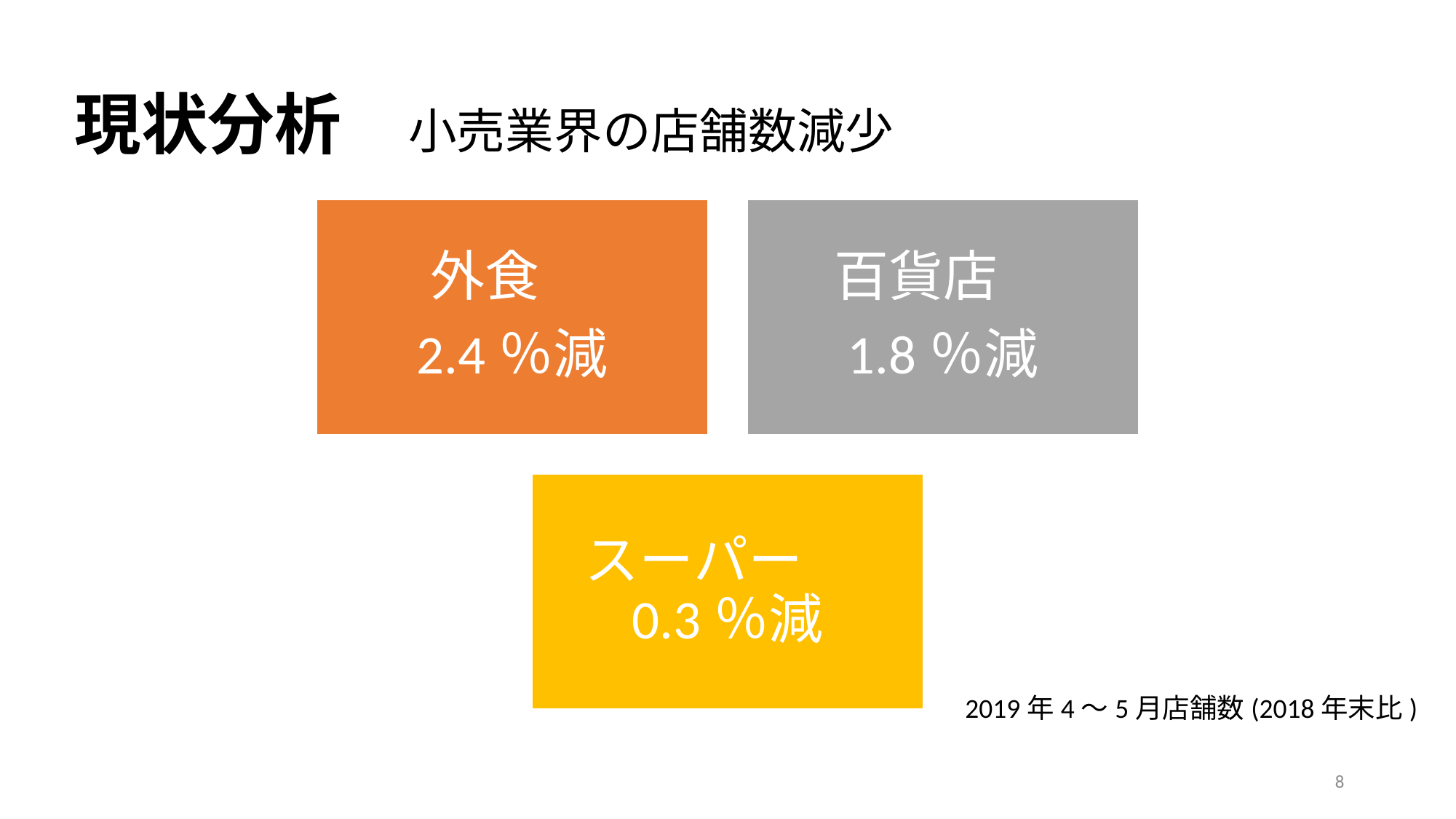

# 現状分析　小売業界の店舗数減少
外食
2.4％減
百貨店
1.8％減
スーパー　0.3％減
2019年4～5月店舗数(2018年末比)
8